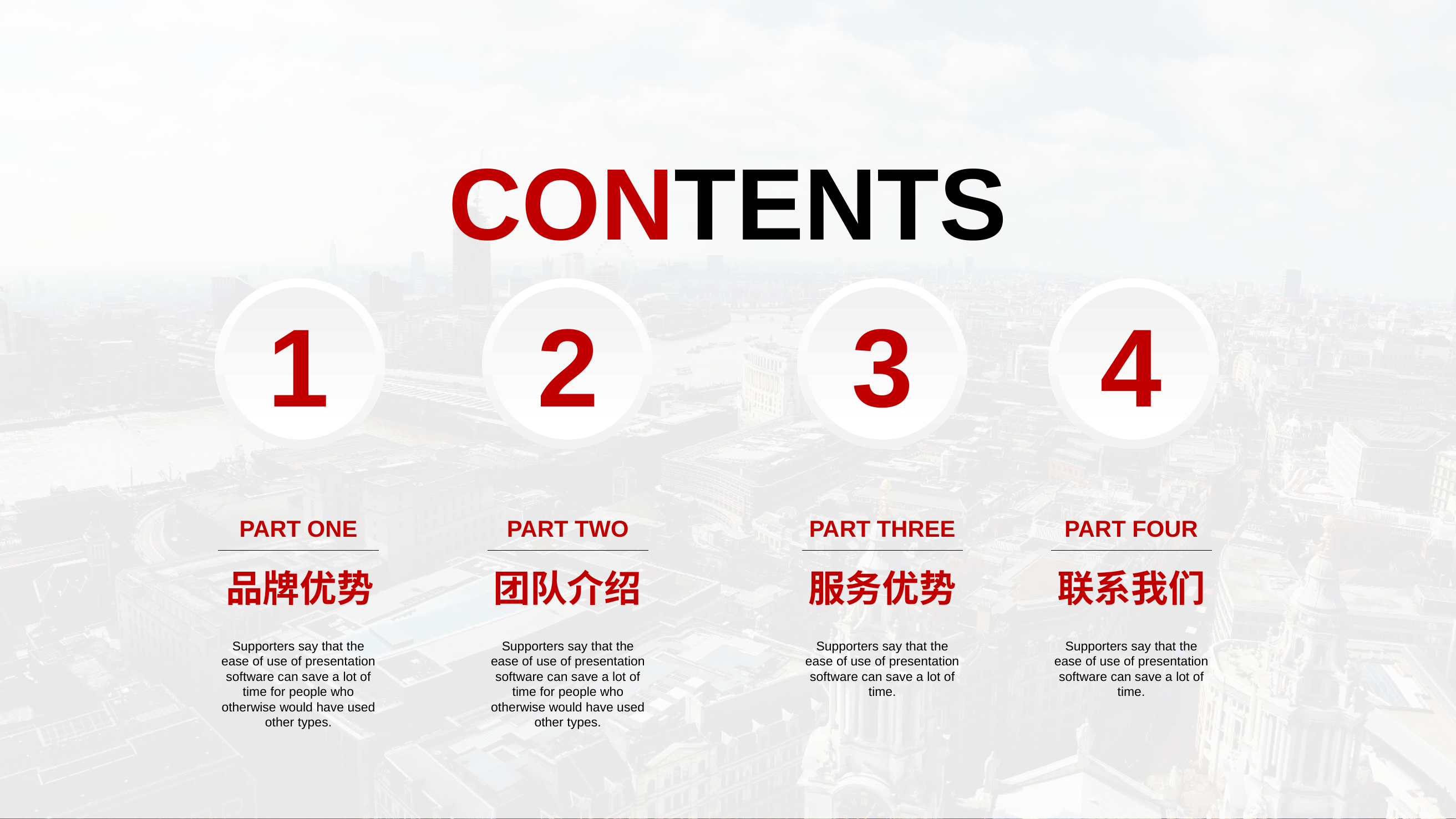

CONTENTS

1
2
3
4
PART ONE
PART TWO
PART THREE
PART FOUR
品牌优势
团队介绍
服务优势
联系我们
Supporters say that the ease of use of presentation software can save a lot of time for people who otherwise would have used other types.
Supporters say that the ease of use of presentation software can save a lot of time for people who otherwise would have used other types.
Supporters say that the ease of use of presentation software can save a lot of time.
Supporters say that the ease of use of presentation software can save a lot of time.